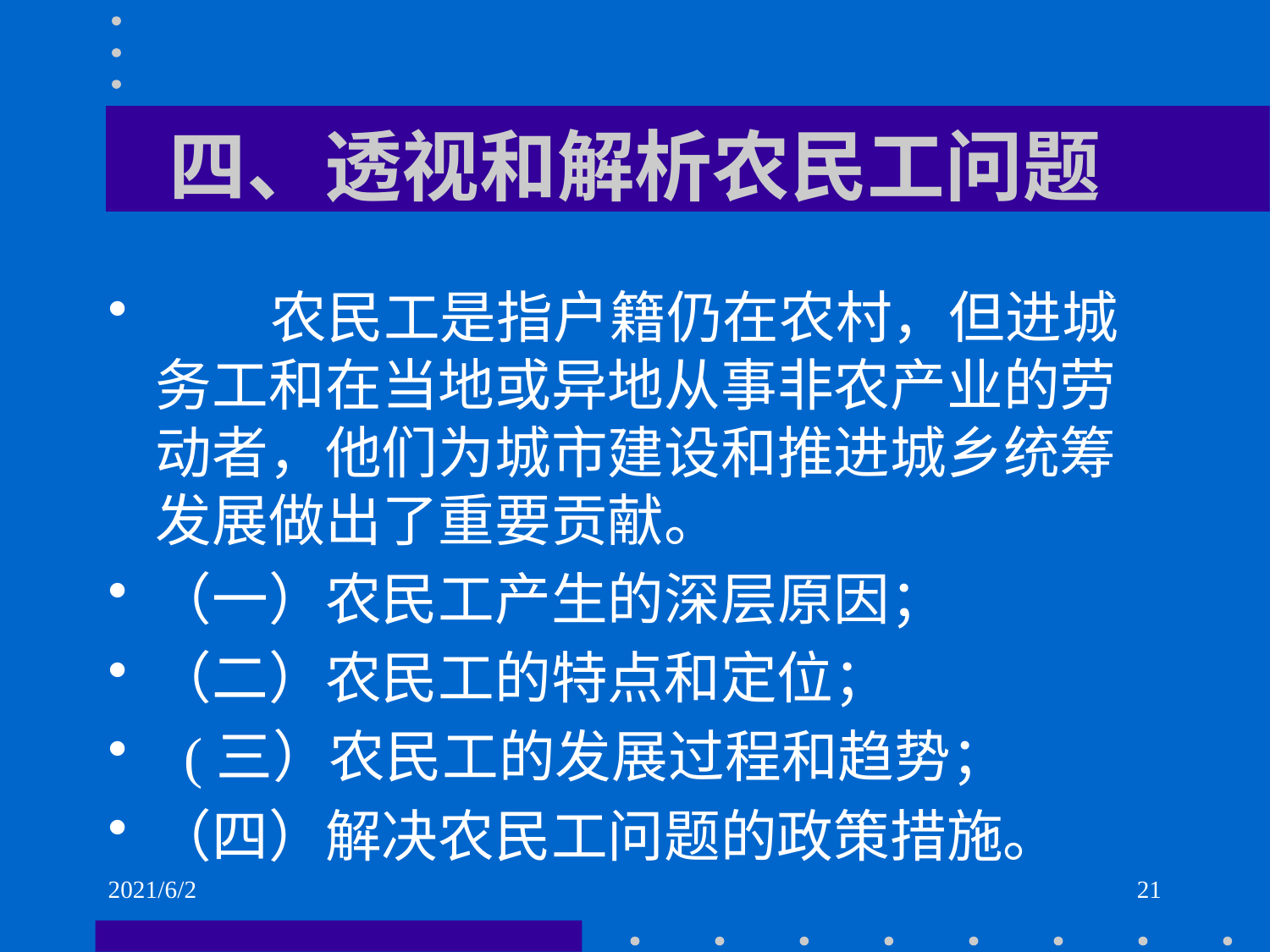

# 四、透视和解析农民工问题
        农民工是指户籍仍在农村，但进城务工和在当地或异地从事非农产业的劳动者，他们为城市建设和推进城乡统筹发展做出了重要贡献。
（一）农民工产生的深层原因；
（二）农民工的特点和定位；
  (三）农民工的发展过程和趋势；
（四）解决农民工问题的政策措施。
2021/6/2
21